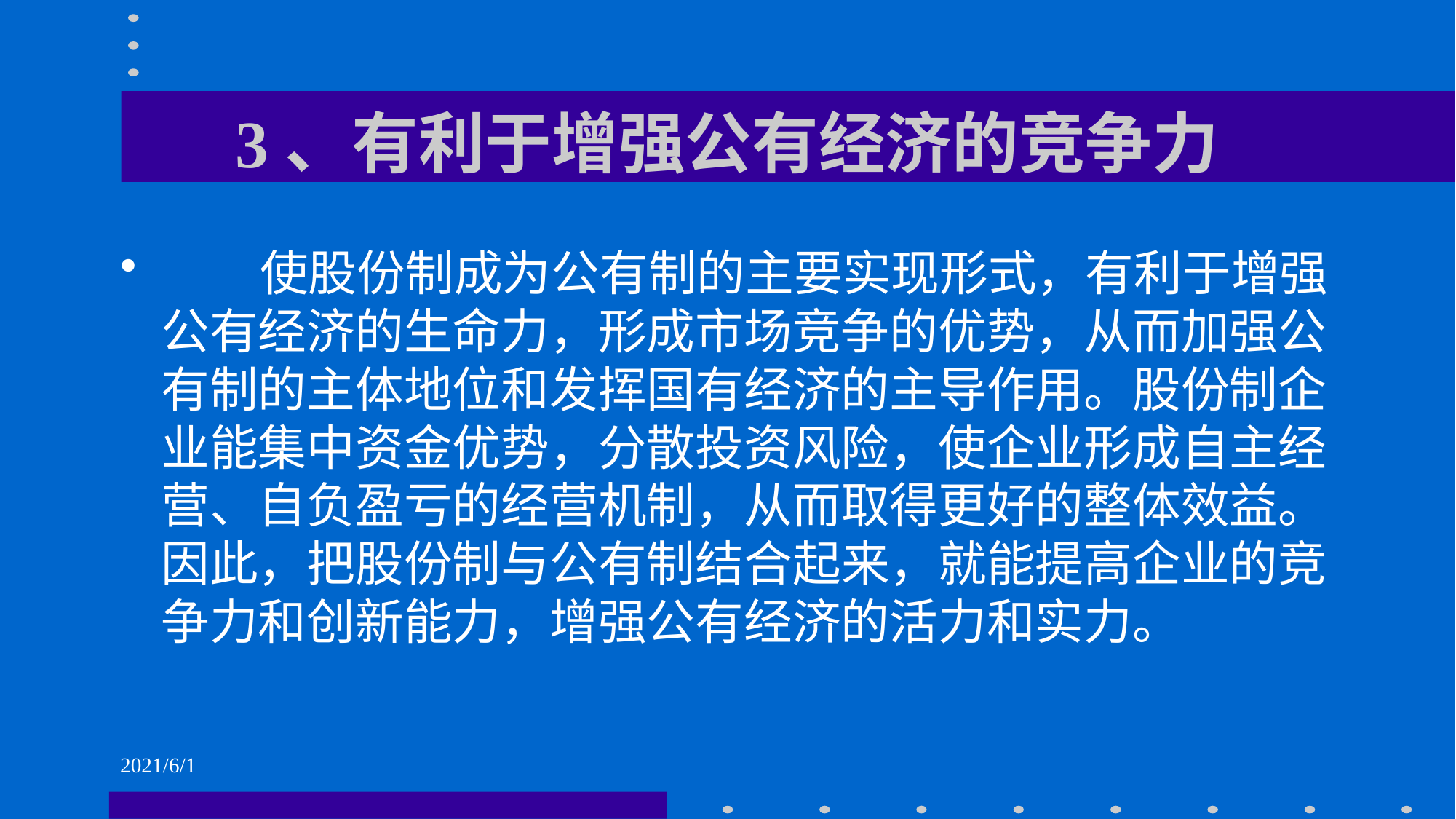

# 3、有利于增强公有经济的竞争力
        使股份制成为公有制的主要实现形式，有利于增强公有经济的生命力，形成市场竞争的优势，从而加强公有制的主体地位和发挥国有经济的主导作用。股份制企业能集中资金优势，分散投资风险，使企业形成自主经营、自负盈亏的经营机制，从而取得更好的整体效益。因此，把股份制与公有制结合起来，就能提高企业的竞争力和创新能力，增强公有经济的活力和实力。

2021/6/1